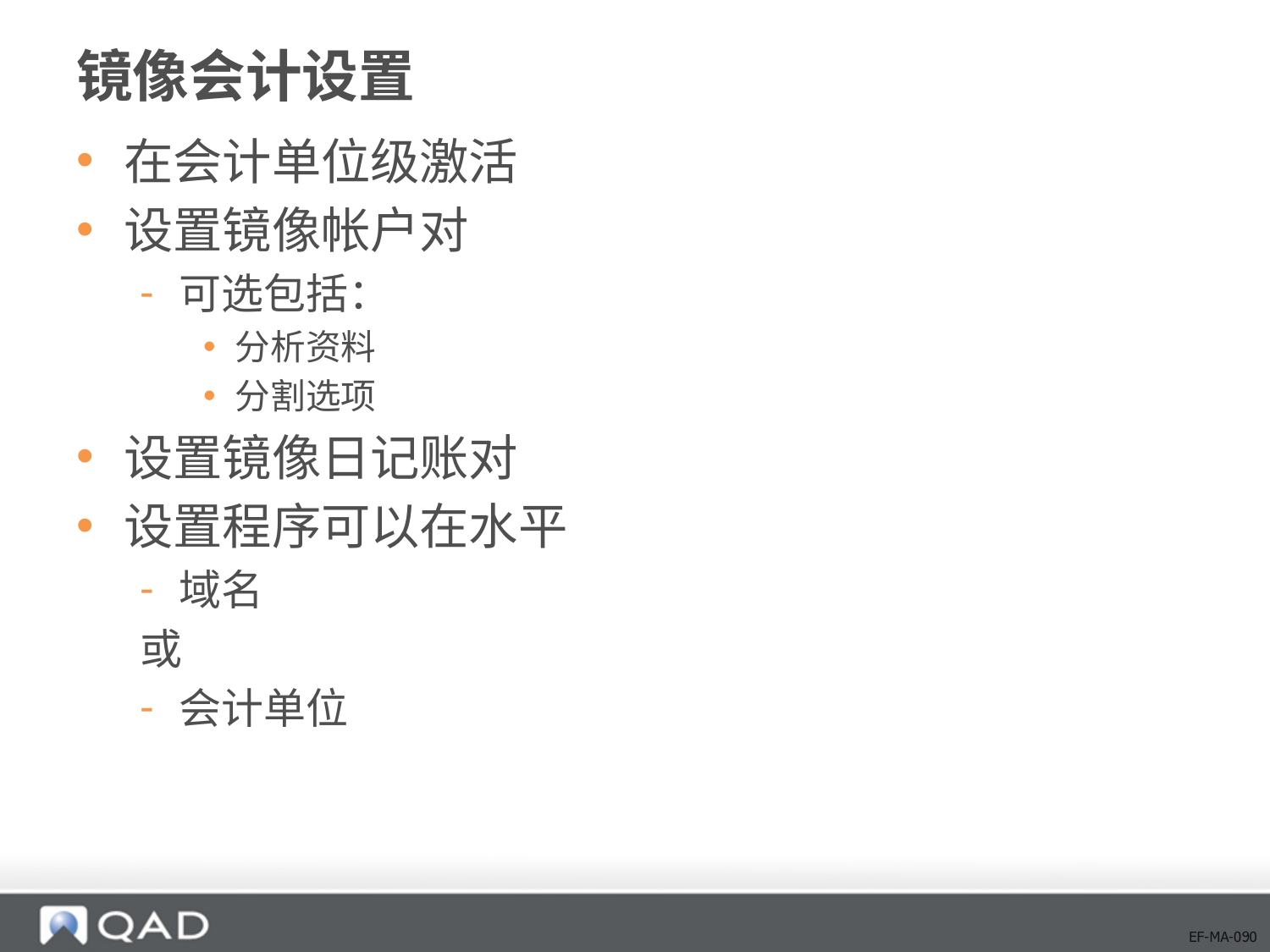

# 镜像会计设置
在会计单位级激活
设置镜像帐户对
可选包括：
分析资料
分割选项
设置镜像日记账对
设置程序可以在水平
域名
或
会计单位

EF-MA-090